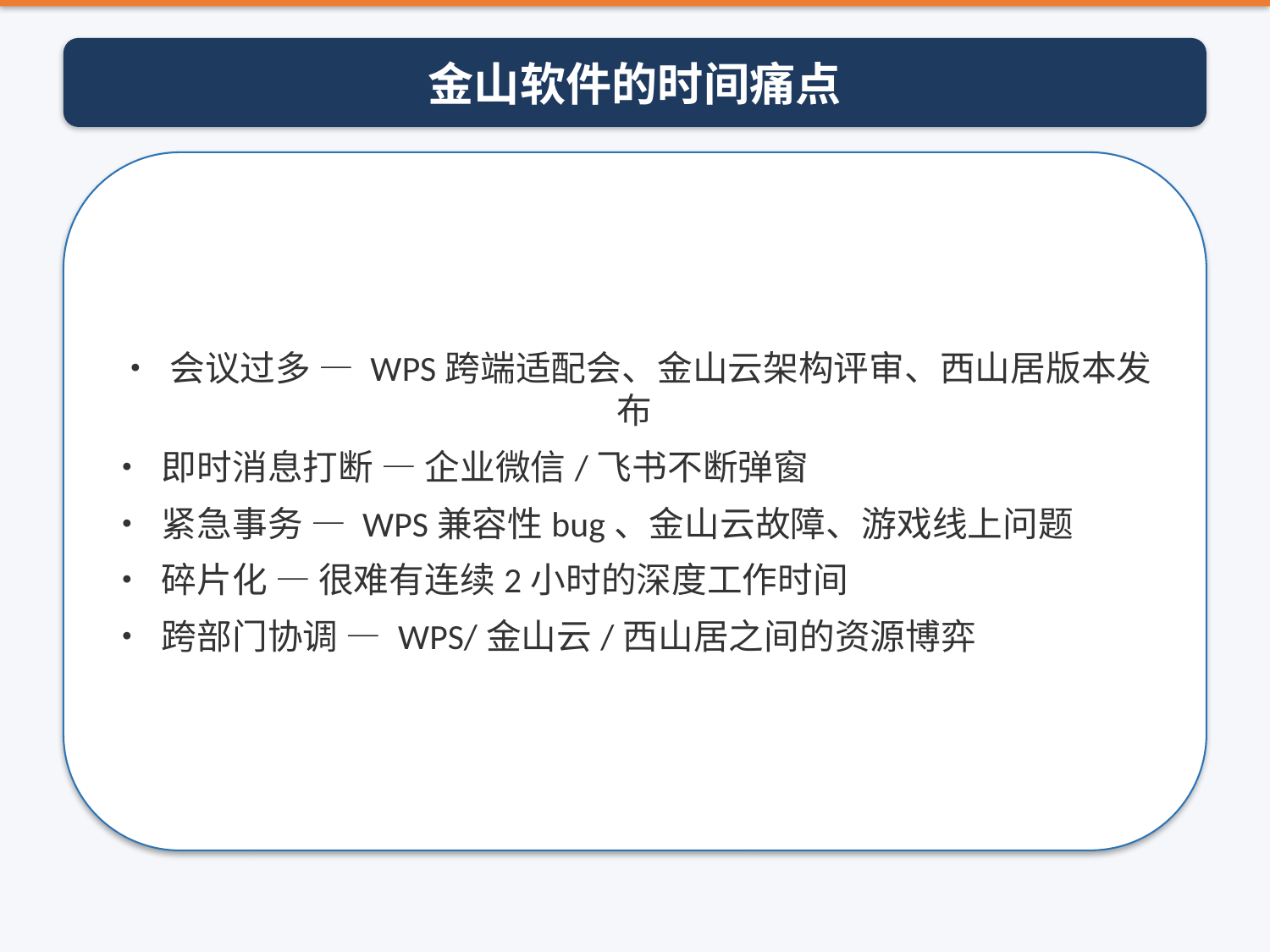

金山软件的时间痛点
• 会议过多 — WPS跨端适配会、金山云架构评审、西山居版本发布
• 即时消息打断 — 企业微信/飞书不断弹窗
• 紧急事务 — WPS兼容性bug、金山云故障、游戏线上问题
• 碎片化 — 很难有连续2小时的深度工作时间
• 跨部门协调 — WPS/金山云/西山居之间的资源博弈